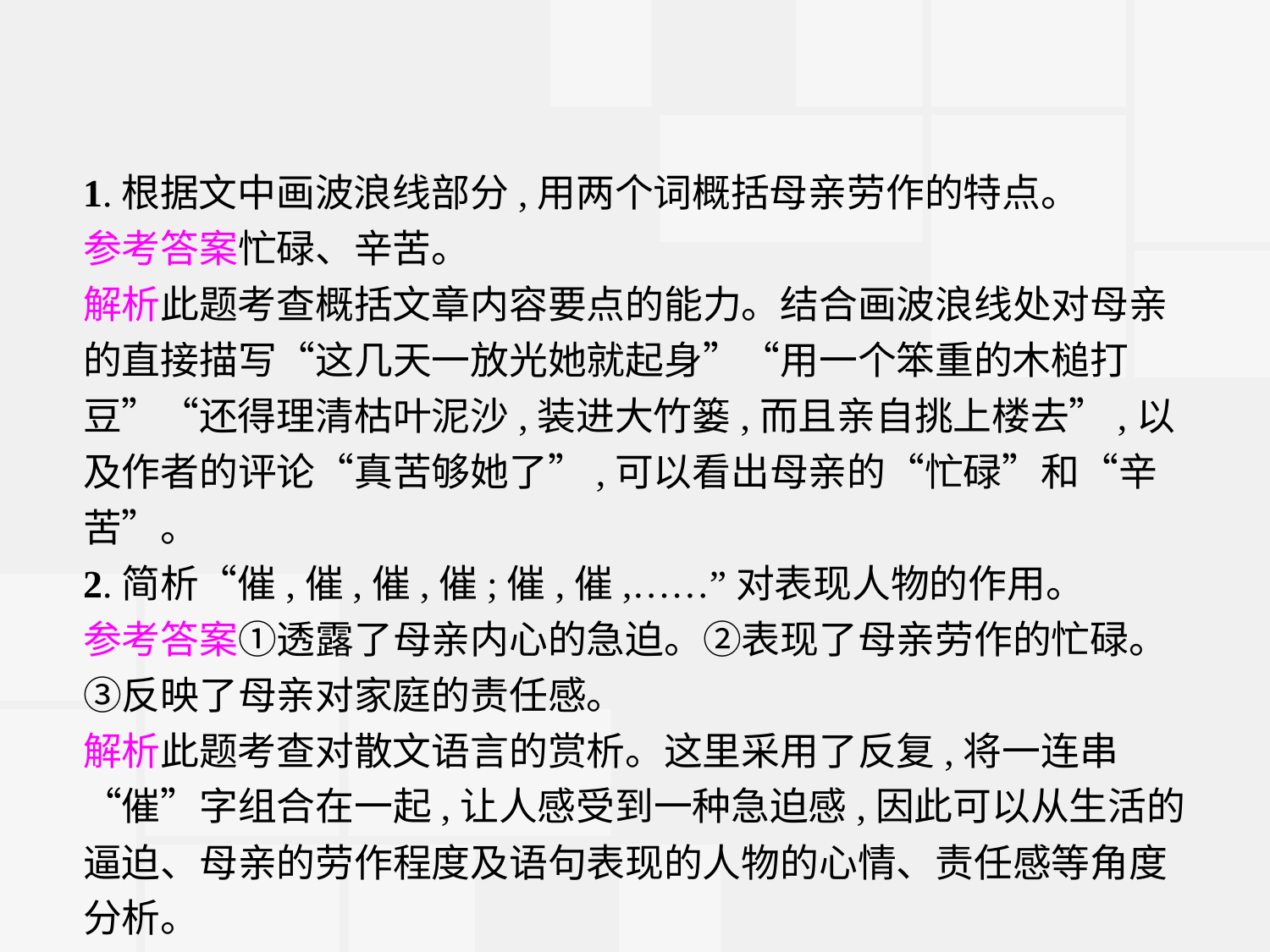

1.根据文中画波浪线部分,用两个词概括母亲劳作的特点。
参考答案忙碌、辛苦。
解析此题考查概括文章内容要点的能力。结合画波浪线处对母亲的直接描写“这几天一放光她就起身”“用一个笨重的木槌打豆”“还得理清枯叶泥沙,装进大竹篓,而且亲自挑上楼去”,以及作者的评论“真苦够她了”,可以看出母亲的“忙碌”和“辛苦”。
2.简析“催,催,催,催;催,催,……”对表现人物的作用。
参考答案①透露了母亲内心的急迫。②表现了母亲劳作的忙碌。③反映了母亲对家庭的责任感。
解析此题考查对散文语言的赏析。这里采用了反复,将一连串“催”字组合在一起,让人感受到一种急迫感,因此可以从生活的逼迫、母亲的劳作程度及语句表现的人物的心情、责任感等角度分析。